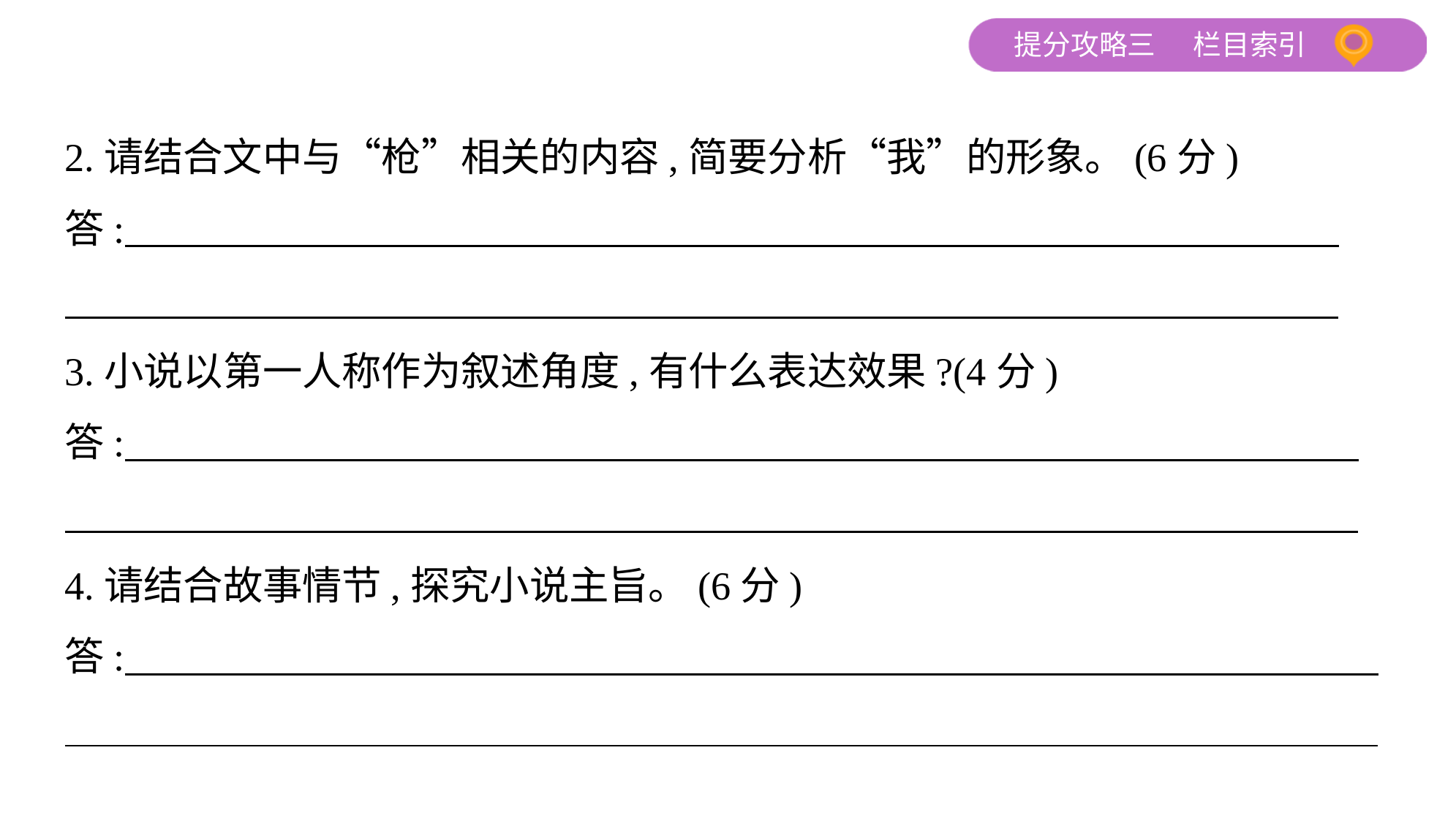

2.请结合文中与“枪”相关的内容,简要分析“我”的形象。(6分)
答:

3.小说以第一人称作为叙述角度,有什么表达效果?(4分)
答:

4.请结合故事情节,探究小说主旨。(6分)
答: